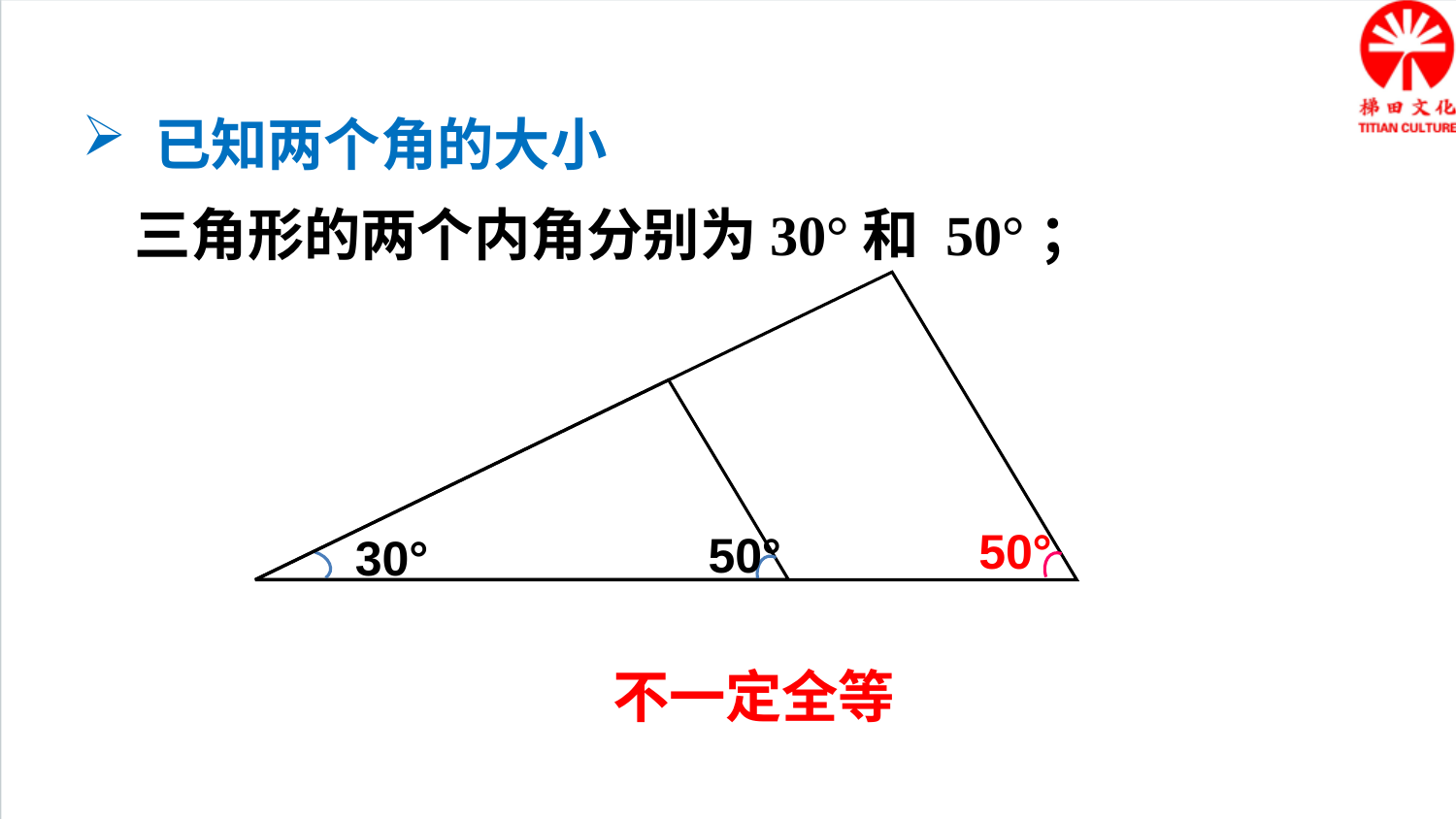

已知两个角的大小
三角形的两个内角分别为30°和 50°；

50°

50°
30°

不一定全等